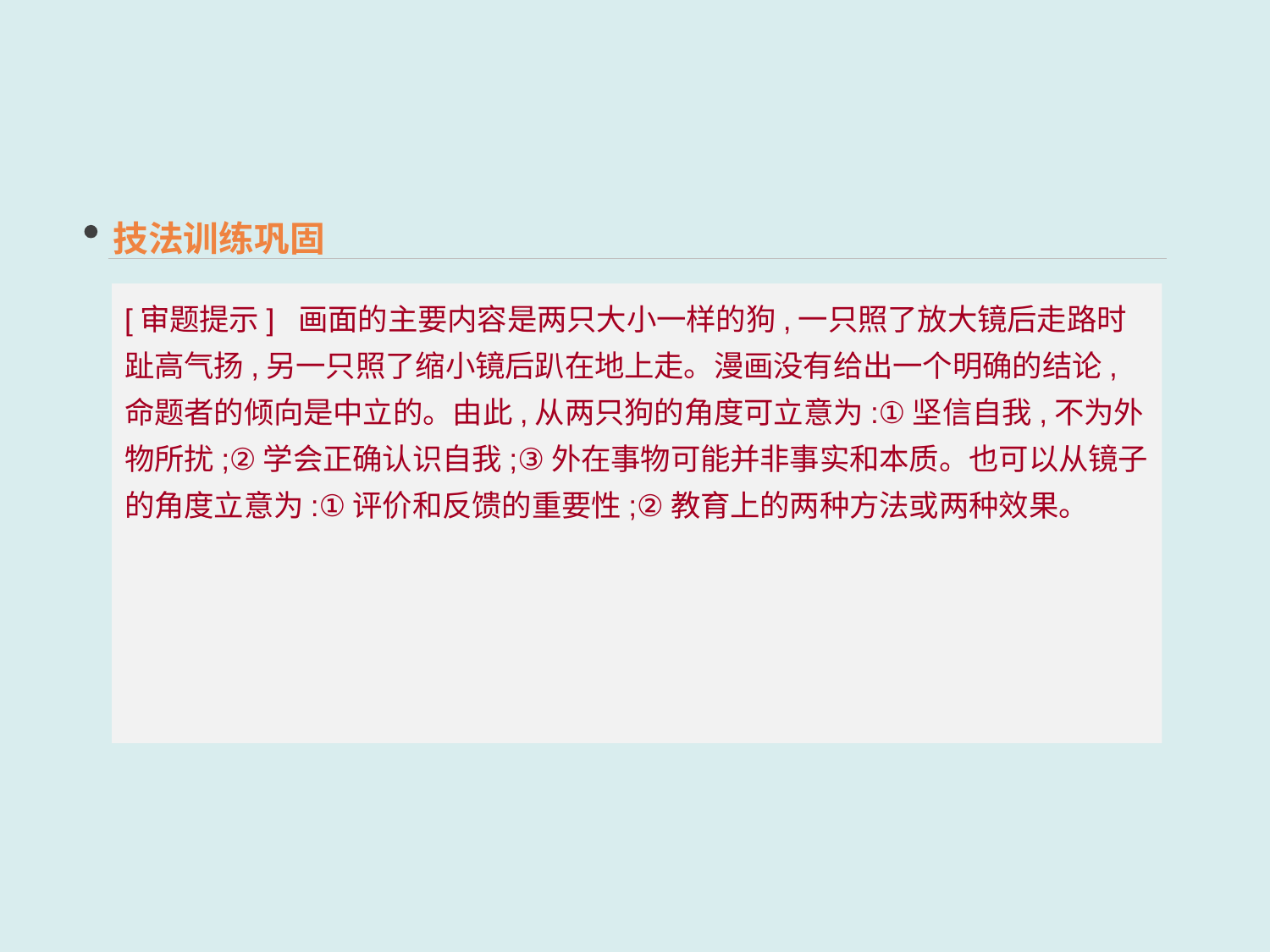

技法训练巩固

[审题提示]  画面的主要内容是两只大小一样的狗,一只照了放大镜后走路时趾高气扬,另一只照了缩小镜后趴在地上走。漫画没有给出一个明确的结论,命题者的倾向是中立的。由此,从两只狗的角度可立意为:①坚信自我,不为外物所扰;②学会正确认识自我;③外在事物可能并非事实和本质。也可以从镜子的角度立意为:①评价和反馈的重要性;②教育上的两种方法或两种效果。